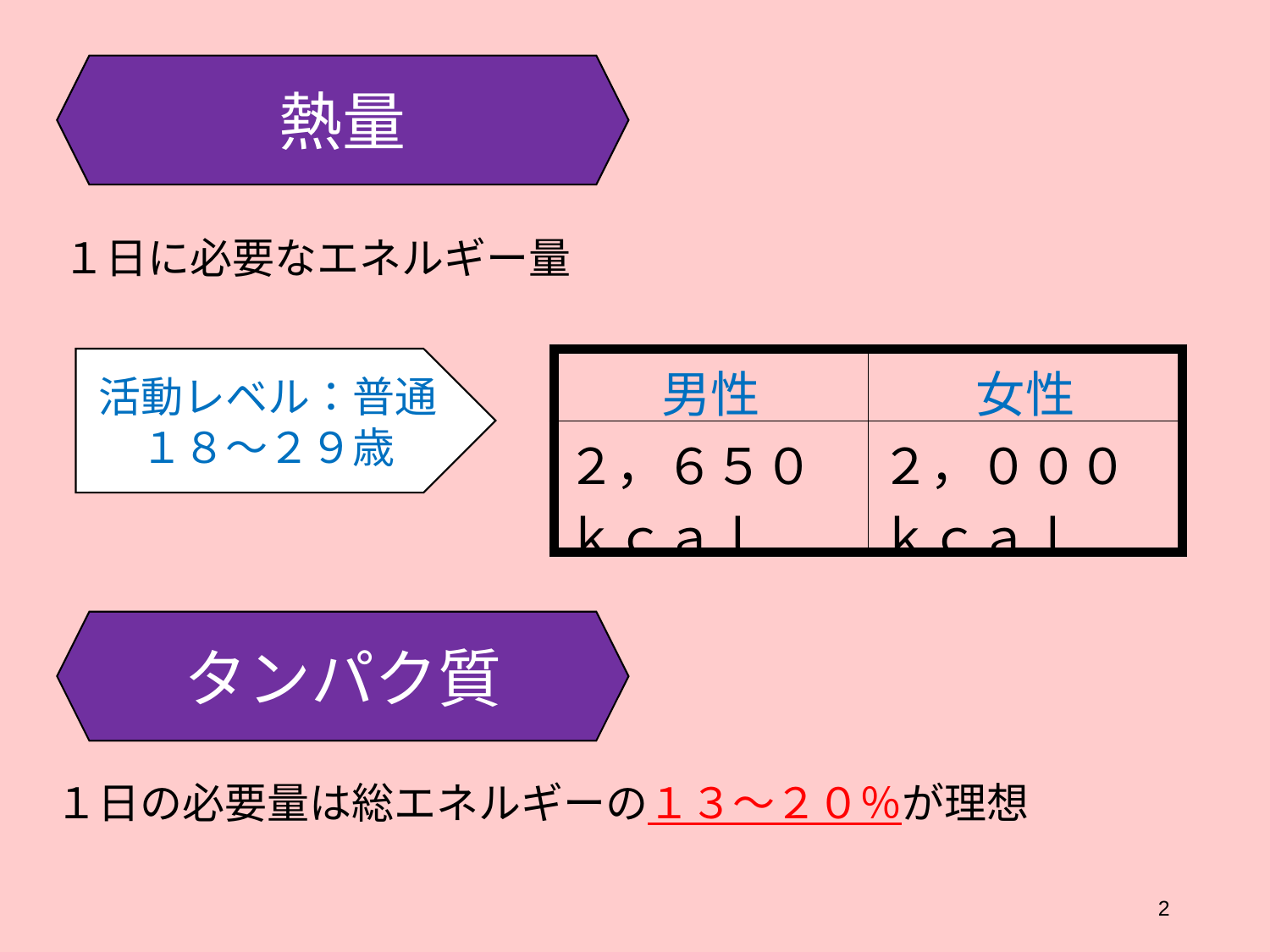

熱量
１日に必要なエネルギー量
活動レベル：普通
１８～２９歳
| 男性 | 女性 |
| --- | --- |
| ２，６５０ｋｃａｌ | ２，０００ｋｃａｌ |
タンパク質
１日の必要量は総エネルギーの１３～２０％が理想
2